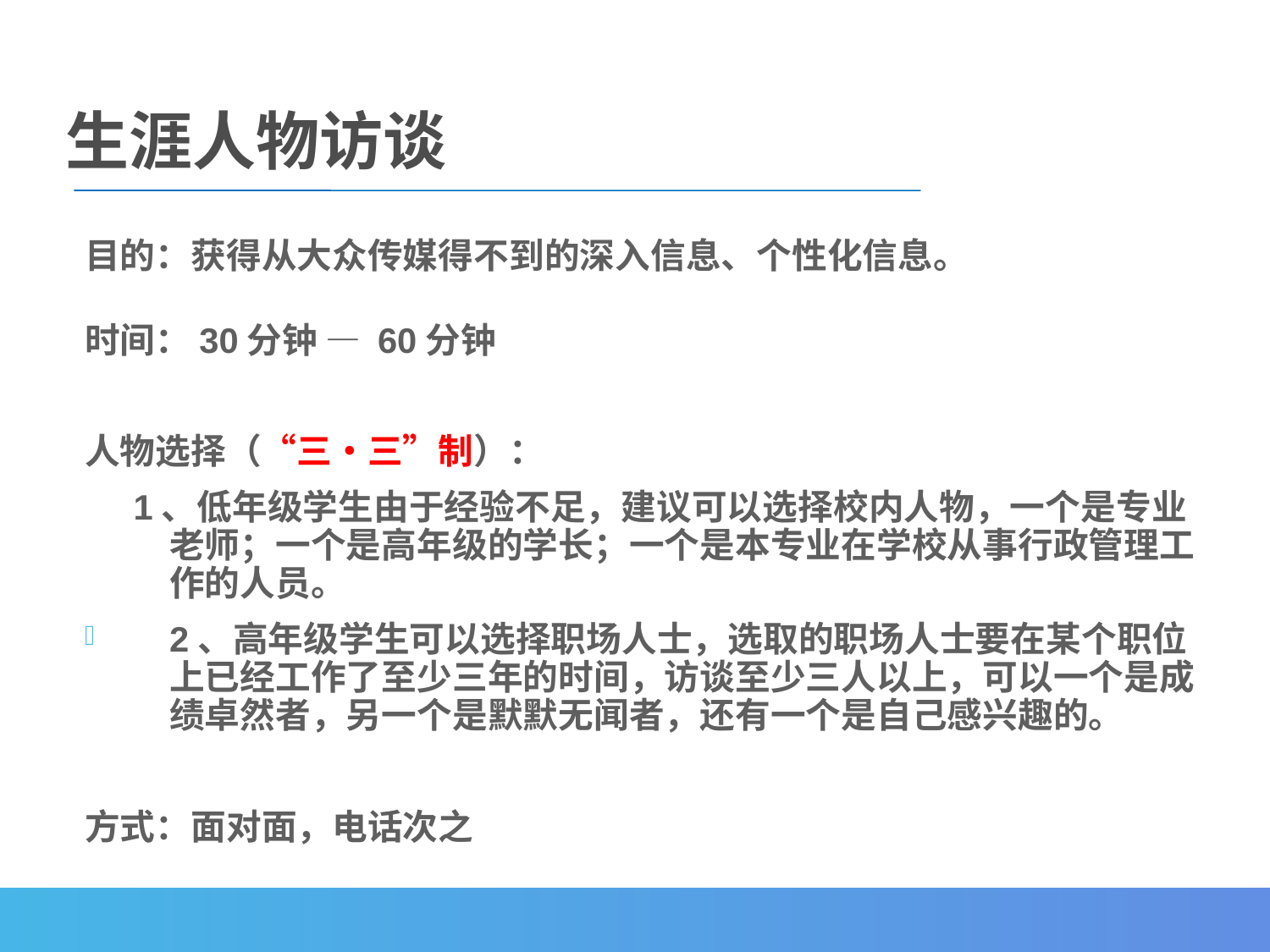

生涯人物访谈

# 目的：获得从大众传媒得不到的深入信息、个性化信息。
时间：30分钟 — 60分钟

人物选择（“三•三”制）：
     1、低年级学生由于经验不足，建议可以选择校内人物，一个是专业老师；一个是高年级的学长；一个是本专业在学校从事行政管理工作的人员。
2、高年级学生可以选择职场人士，选取的职场人士要在某个职位上已经工作了至少三年的时间，访谈至少三人以上，可以一个是成绩卓然者，另一个是默默无闻者，还有一个是自己感兴趣的。

方式：面对面，电话次之